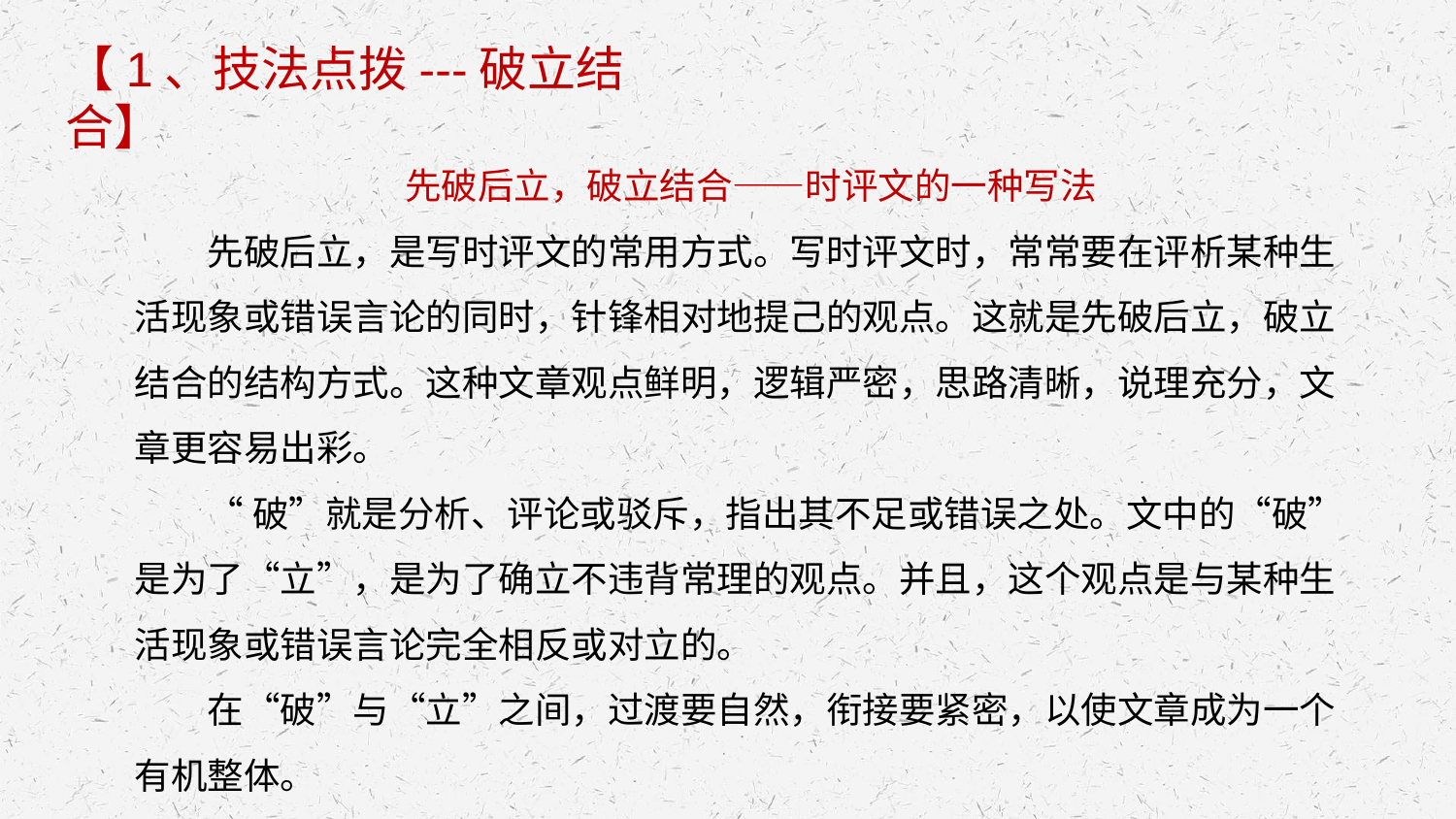

【1、技法点拨---破立结合】
先破后立，破立结合——时评文的一种写法
先破后立，是写时评文的常用方式。写时评文时，常常要在评析某种生活现象或错误言论的同时，针锋相对地提己的观点。这就是先破后立，破立结合的结构方式。这种文章观点鲜明，逻辑严密，思路清晰，说理充分，文章更容易出彩。
“破”就是分析、评论或驳斥，指出其不足或错误之处。文中的“破”是为了“立”，是为了确立不违背常理的观点。并且，这个观点是与某种生活现象或错误言论完全相反或对立的。
在“破”与“立”之间，过渡要自然，衔接要紧密，以使文章成为一个有机整体。